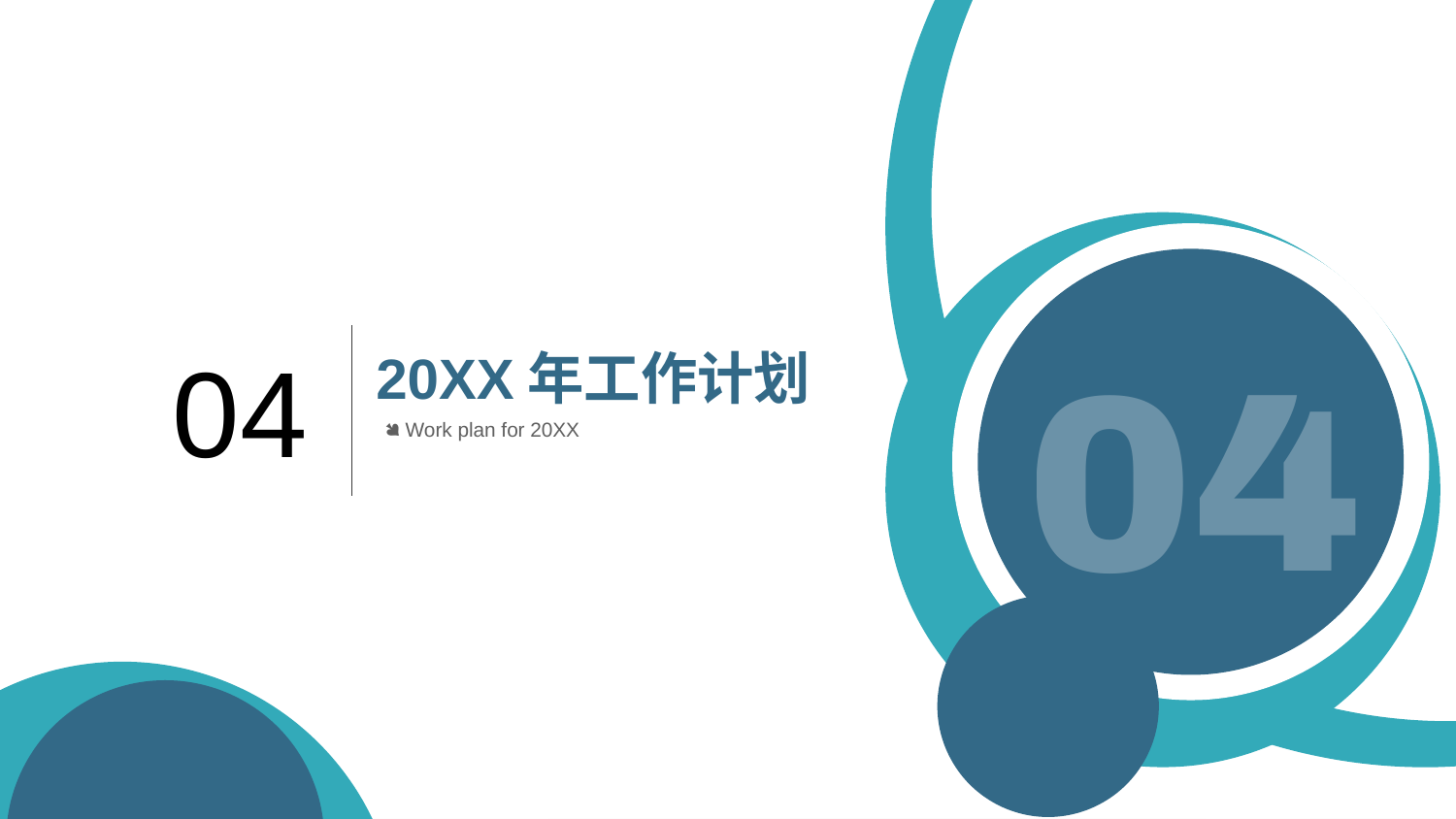

04

04
20XX年工作计划
Work plan for 20XX